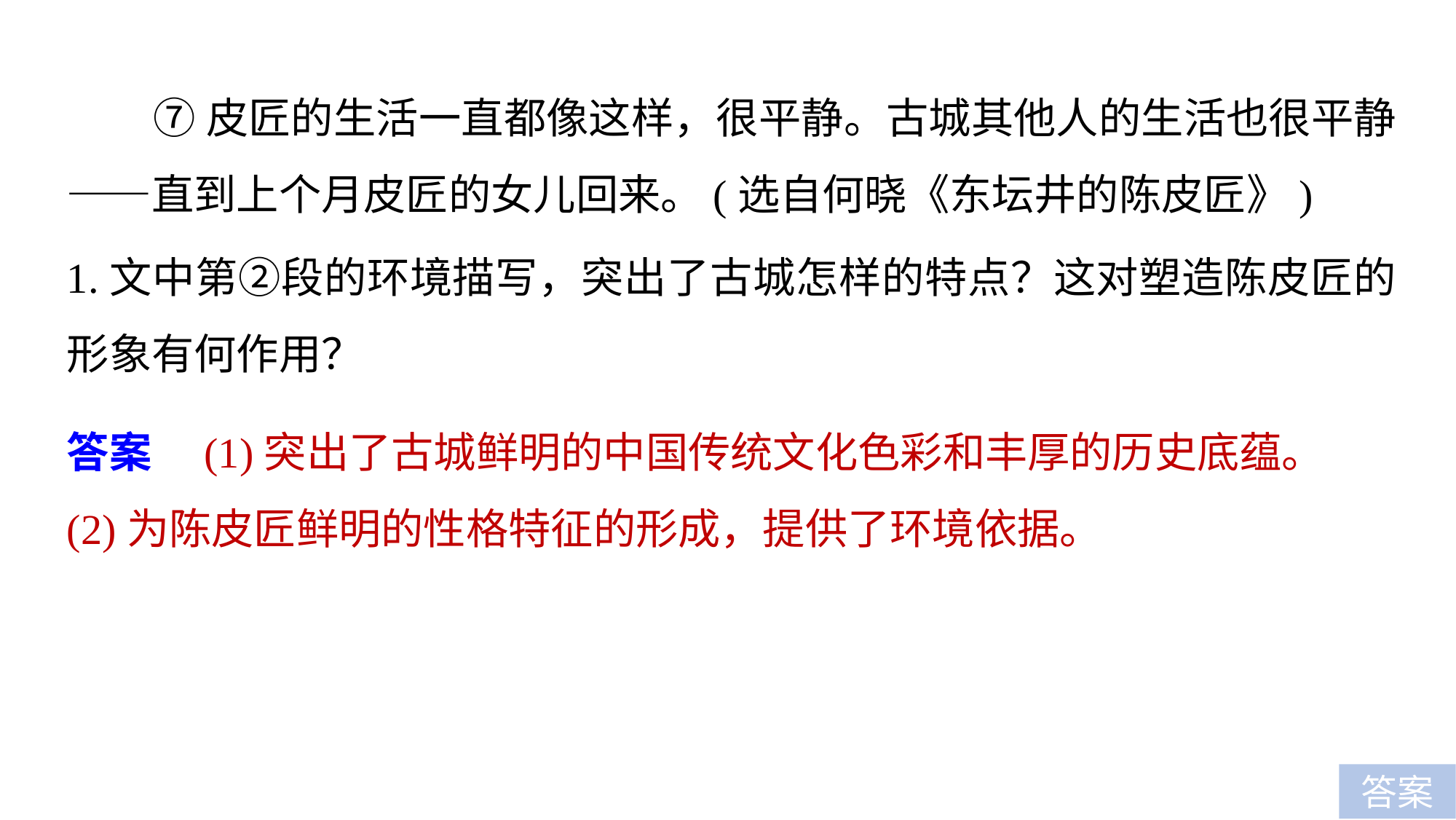

⑦皮匠的生活一直都像这样，很平静。古城其他人的生活也很平静——直到上个月皮匠的女儿回来。(选自何晓《东坛井的陈皮匠》)
1.文中第②段的环境描写，突出了古城怎样的特点？这对塑造陈皮匠的形象有何作用？
答案　(1)突出了古城鲜明的中国传统文化色彩和丰厚的历史底蕴。
(2)为陈皮匠鲜明的性格特征的形成，提供了环境依据。
答案